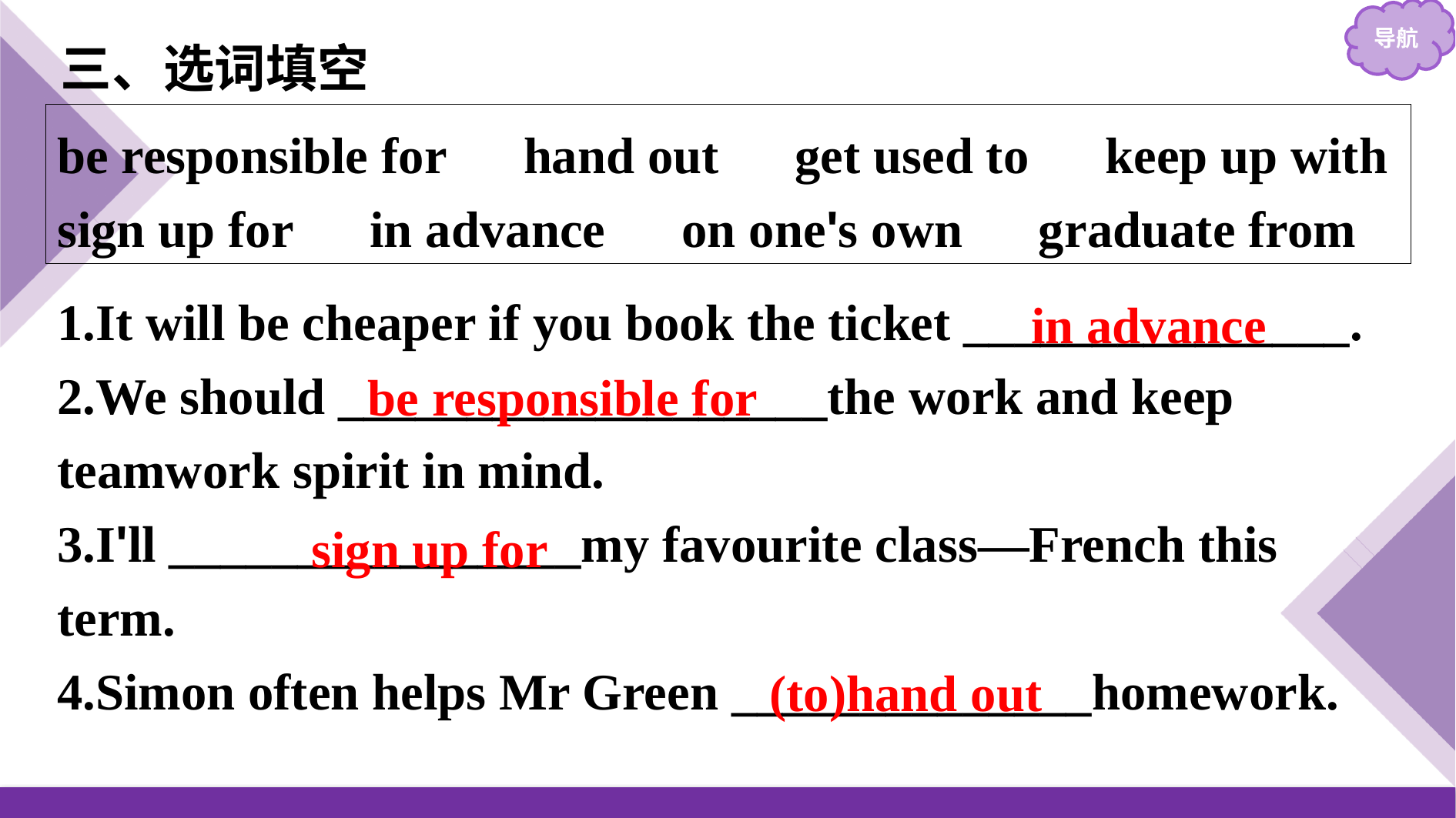

三、选词填空
be responsible for　hand out　get used to　keep up with
sign up for　in advance　on one's own　graduate from
1.It will be cheaper if you book the ticket _______________.
2.We should ___________________the work and keep teamwork spirit in mind.
3.I'll ________________my favourite class—French this term.
4.Simon often helps Mr Green ______________homework.
in advance
be responsible for
sign up for
(to)hand out